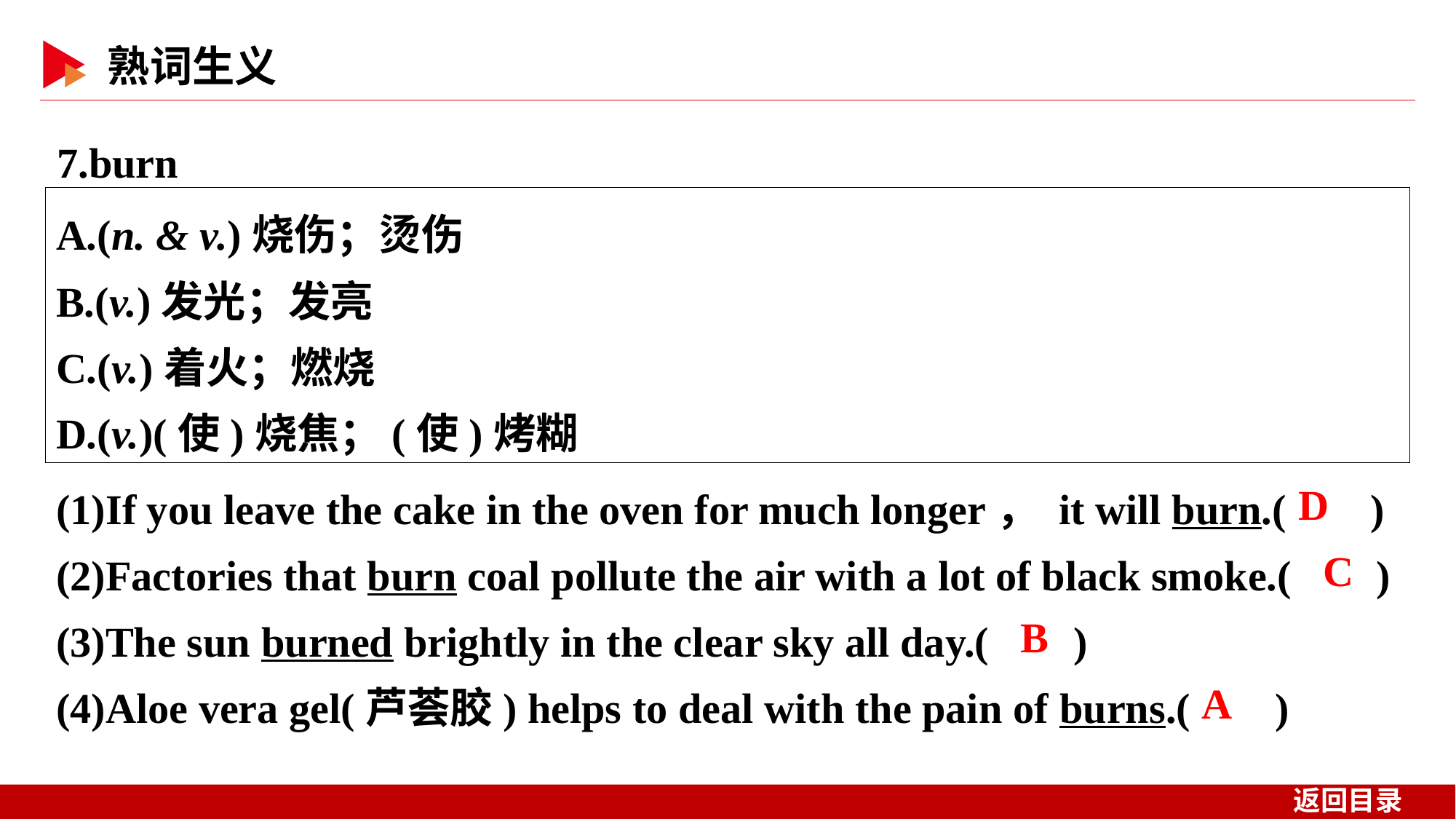

7.burn
A.(n. & v.)烧伤；烫伤
B.(v.)发光；发亮
C.(v.)着火；燃烧
D.(v.)(使)烧焦；(使)烤糊
(1)If you leave the cake in the oven for much longer， it will burn.(        )
(2)Factories that burn coal pollute the air with a lot of black smoke.(        )
(3)The sun burned brightly in the clear sky all day.(        )
(4)Aloe vera gel(芦荟胶) helps to deal with the pain of burns.(        )
   D
   C
   B
   A